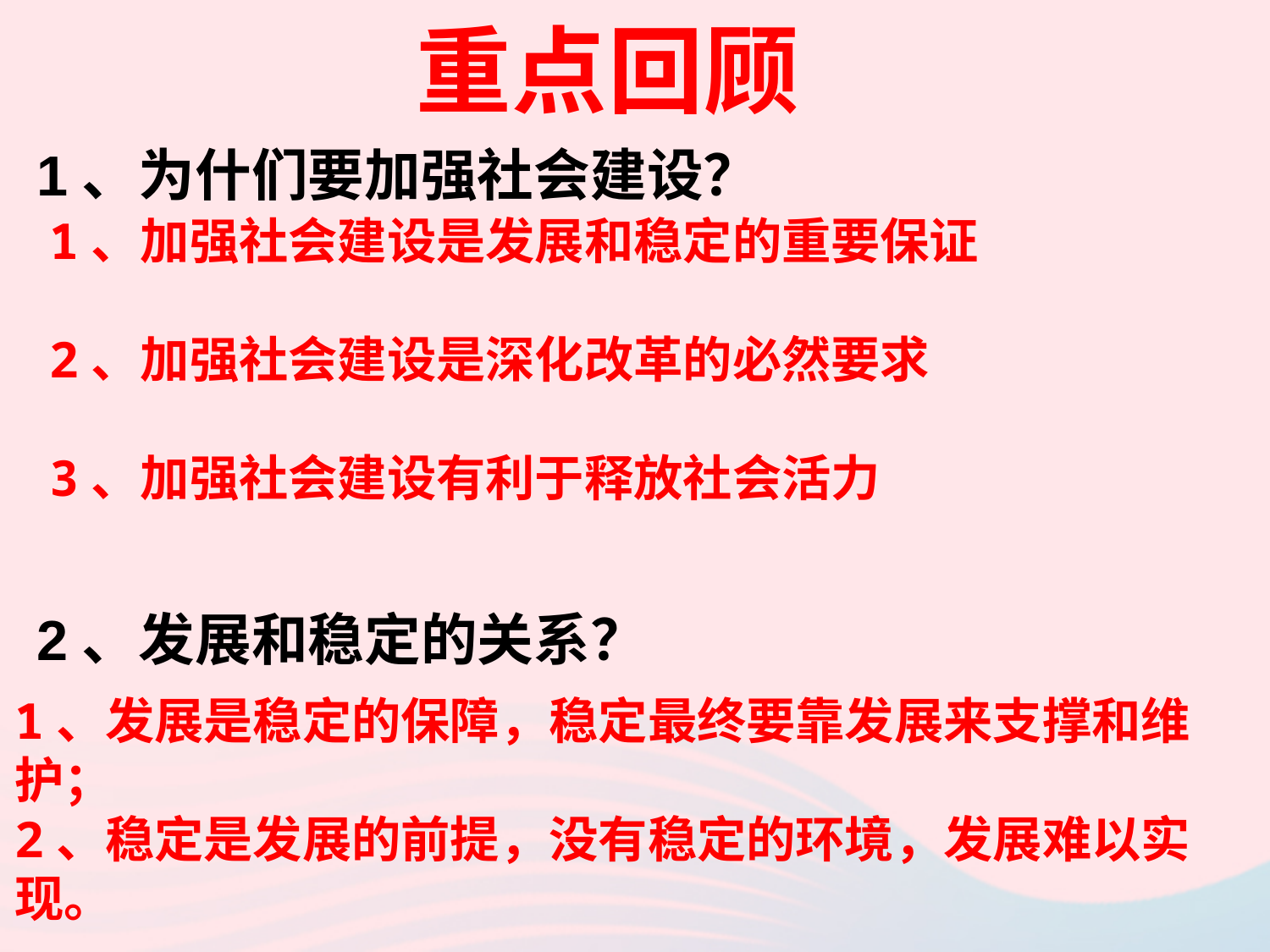

重点回顾
1、为什们要加强社会建设？

2、发展和稳定的关系？
1、加强社会建设是发展和稳定的重要保证

2、加强社会建设是深化改革的必然要求

3、加强社会建设有利于释放社会活力
1、发展是稳定的保障，稳定最终要靠发展来支撑和维护；
2、稳定是发展的前提，没有稳定的环境，发展难以实现。